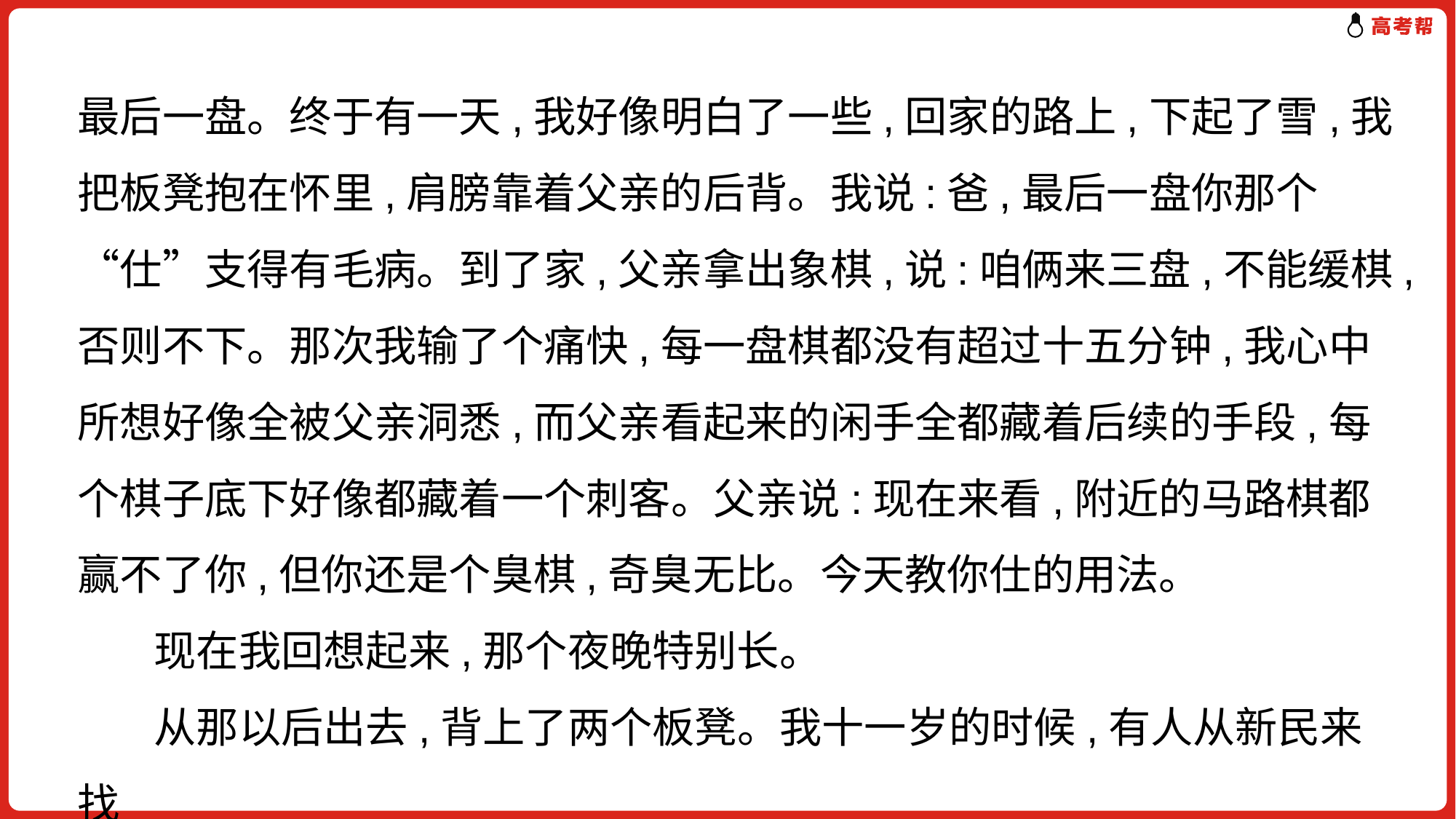

最后一盘。终于有一天,我好像明白了一些,回家的路上,下起了雪,我把板凳抱在怀里,肩膀靠着父亲的后背。我说:爸,最后一盘你那个“仕”支得有毛病。到了家,父亲拿出象棋,说:咱俩来三盘,不能缓棋,否则不下。那次我输了个痛快,每一盘棋都没有超过十五分钟,我心中所想好像全被父亲洞悉,而父亲看起来的闲手全都藏着后续的手段,每个棋子底下好像都藏着一个刺客。父亲说:现在来看,附近的马路棋都赢不了你,但你还是个臭棋,奇臭无比。今天教你仕的用法。
       现在我回想起来,那个夜晚特别长。
       从那以后出去,背上了两个板凳。我十一岁的时候,有人从新民来找